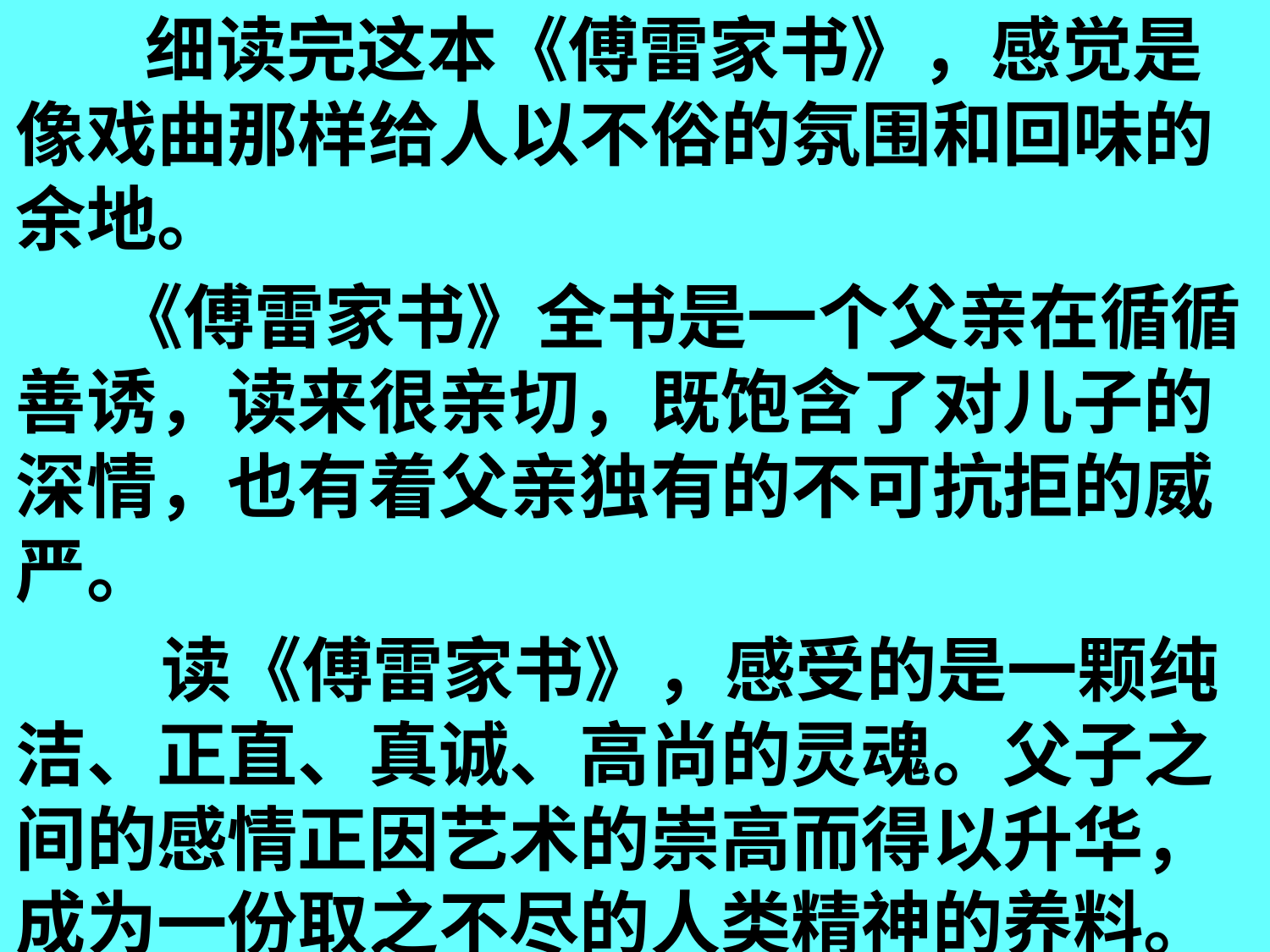

细读完这本《傅雷家书》，感觉是像戏曲那样给人以不俗的氛围和回味的余地。
     《傅雷家书》全书是一个父亲在循循善诱，读来很亲切，既饱含了对儿子的深情，也有着父亲独有的不可抗拒的威严。
        读《傅雷家书》，感受的是一颗纯洁、正直、真诚、高尚的灵魂。父子之间的感情正因艺术的崇高而得以升华，成为一份取之不尽的人类精神的养料。